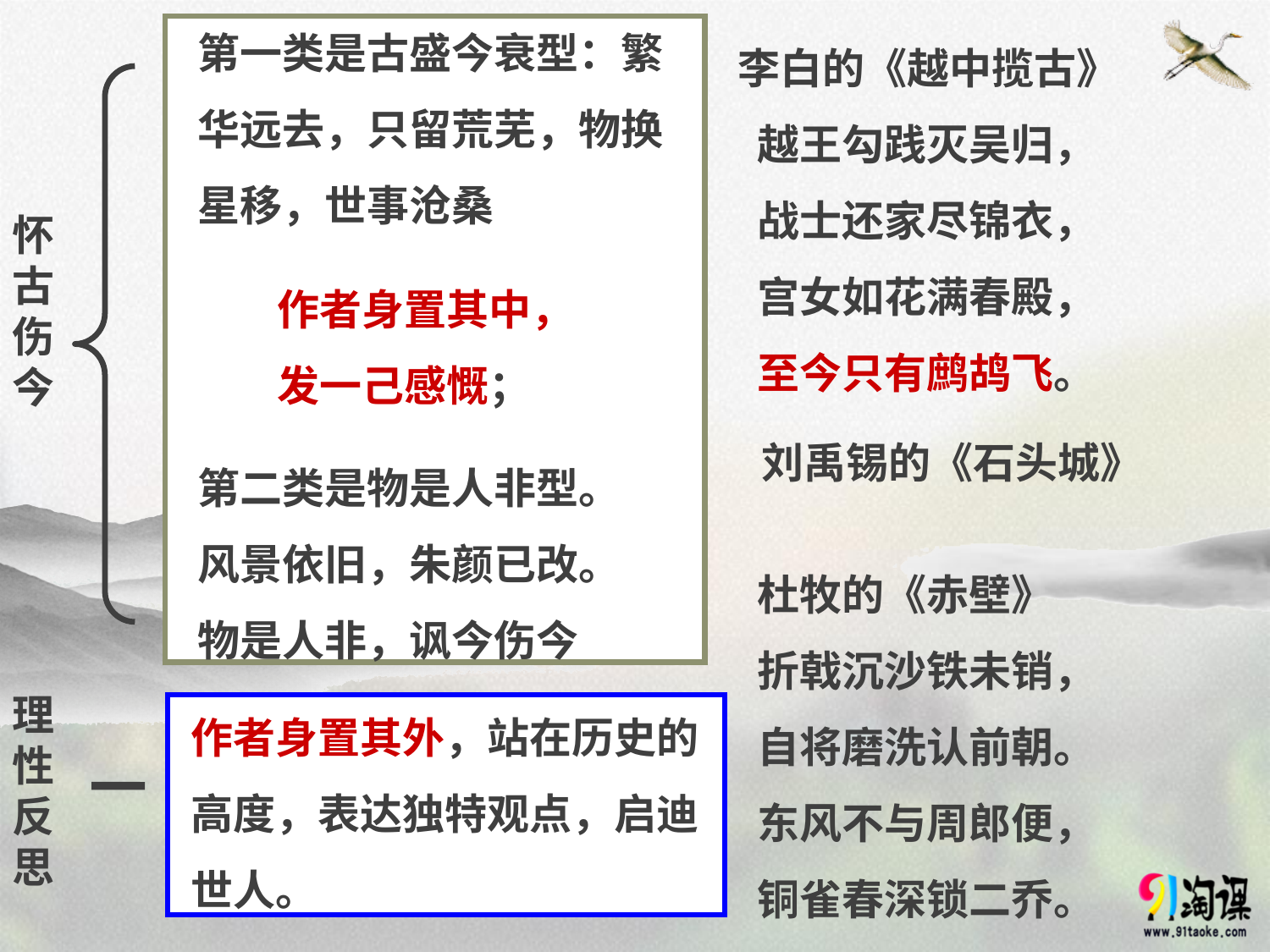

第一类是古盛今衰型：繁华远去，只留荒芜，物换星移，世事沧桑

第二类是物是人非型。
风景依旧，朱颜已改。
物是人非，讽今伤今
李白的《越中揽古》
 越王勾践灭吴归，
 战士还家尽锦衣，
 宫女如花满春殿，
 至今只有鹧鸪飞。
怀古
伤今
作者身置其中，发一己感慨；
 刘禹锡的《石头城》

杜牧的《赤壁》
折戟沉沙铁未销，        自将磨洗认前朝。
东风不与周郎便，
铜雀春深锁二乔。
作者身置其外，站在历史的高度，表达独特观点，启迪世人。

理性
反思